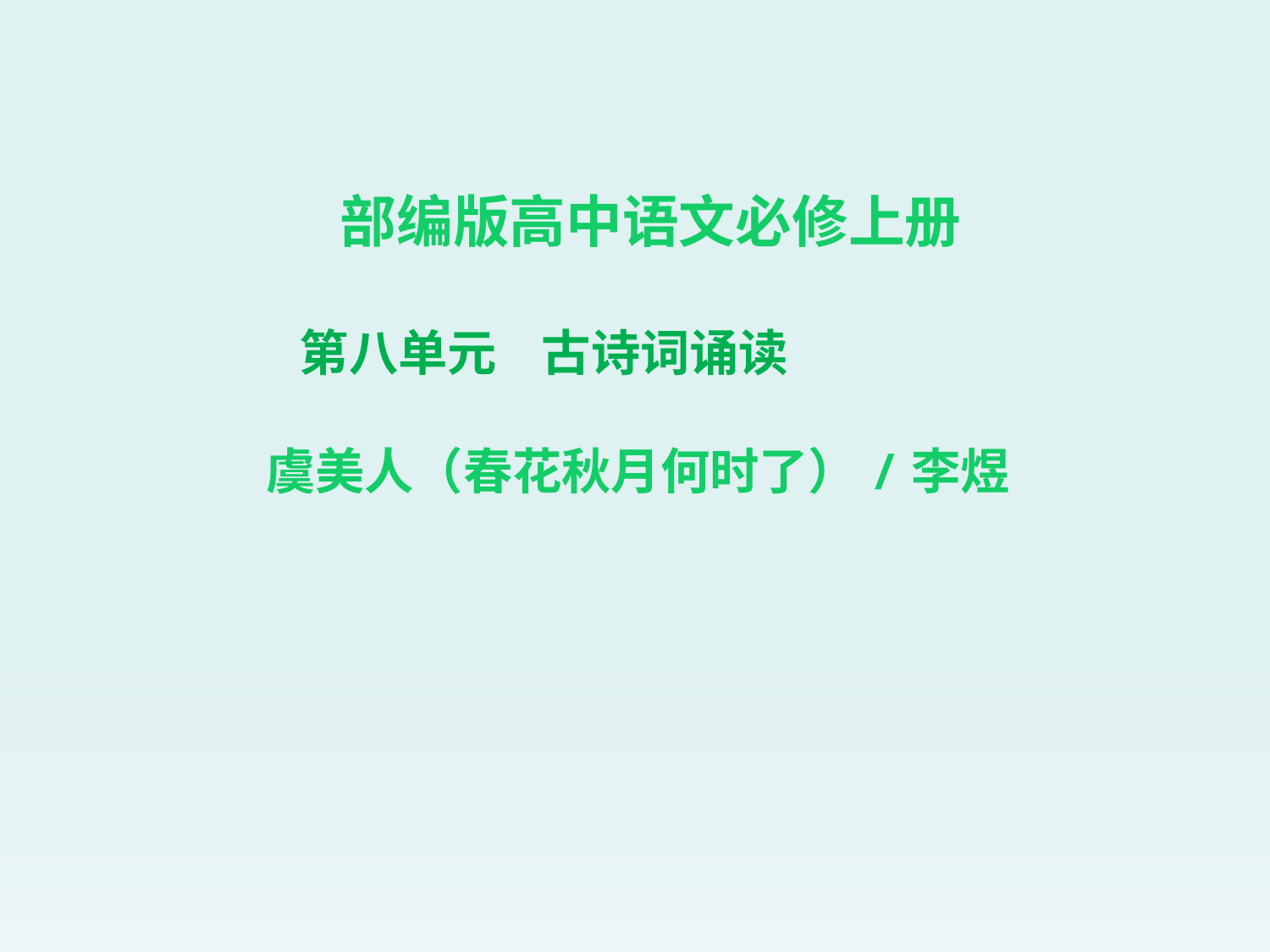

部编版高中语文必修上册

     第八单元    古诗词诵读

  虞美人（春花秋月何时了）/李煜